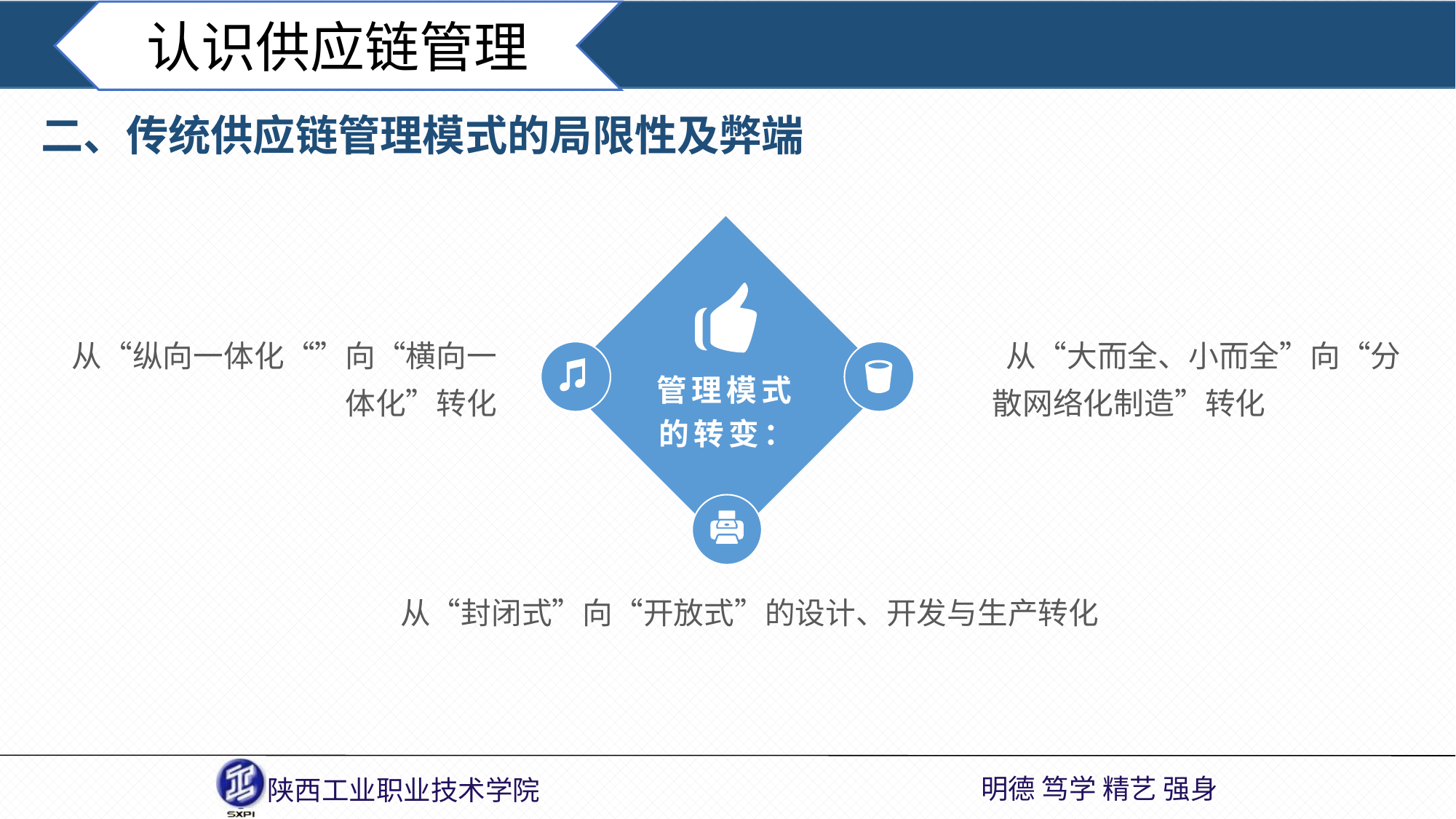

认识供应链管理
二、传统供应链管理模式的局限性及弊端

从“纵向一体化“”向“横向一体化”转化
 从“大而全、小而全”向“分散网络化制造”转化

管理模式的转变：

 从“封闭式”向“开放式”的设计、开发与生产转化